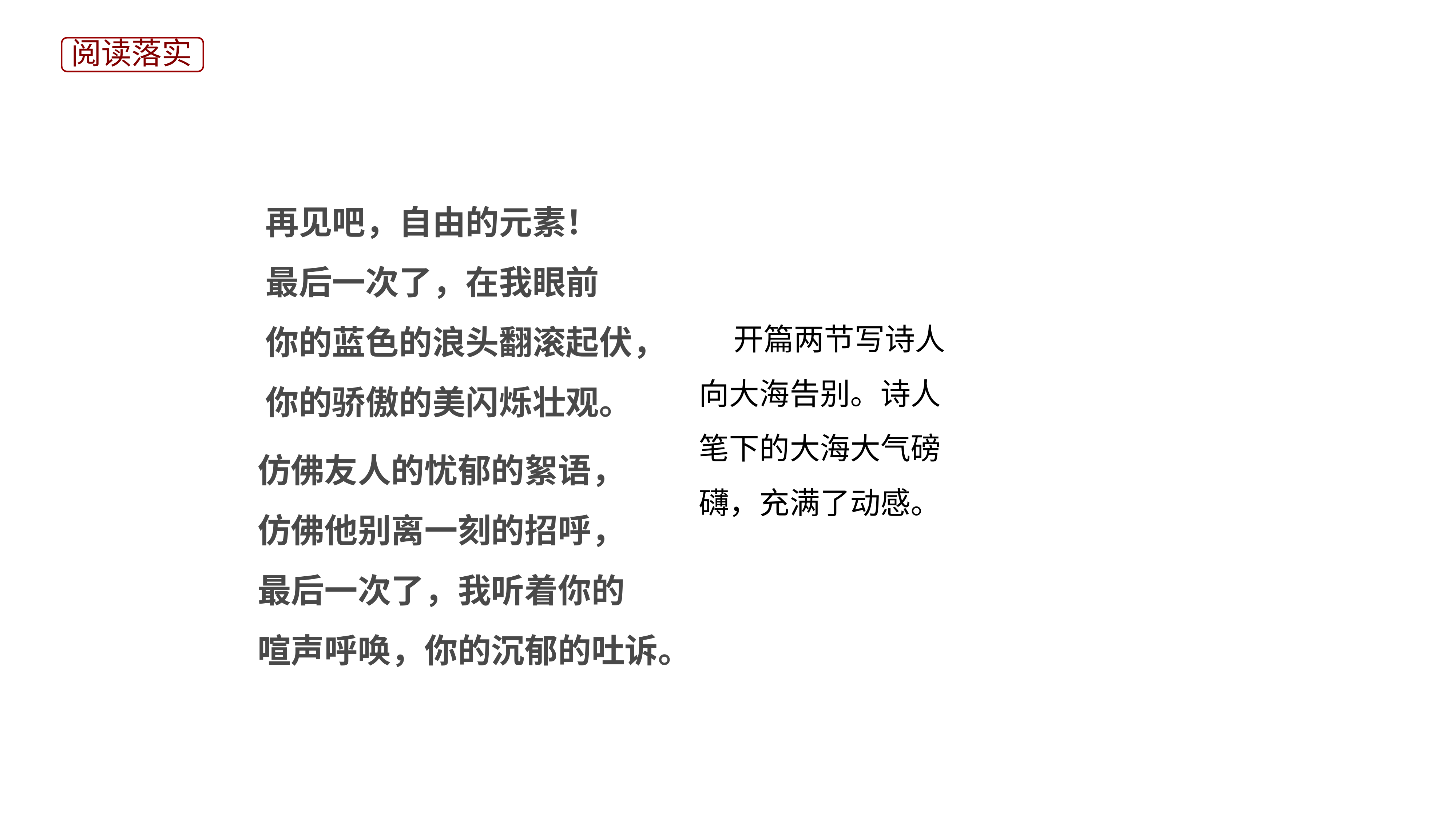

阅读落实

01
  再见吧，自由的元素！
  最后一次了，在我眼前
  你的蓝色的浪头翻滚起伏，
  你的骄傲的美闪烁壮观。
    开篇两节写诗人向大海告别。诗人笔下的大海大气磅礴，充满了动感。
  仿佛友人的忧郁的絮语，
  仿佛他别离一刻的招呼，
  最后一次了，我听着你的
  喧声呼唤，你的沉郁的吐诉。